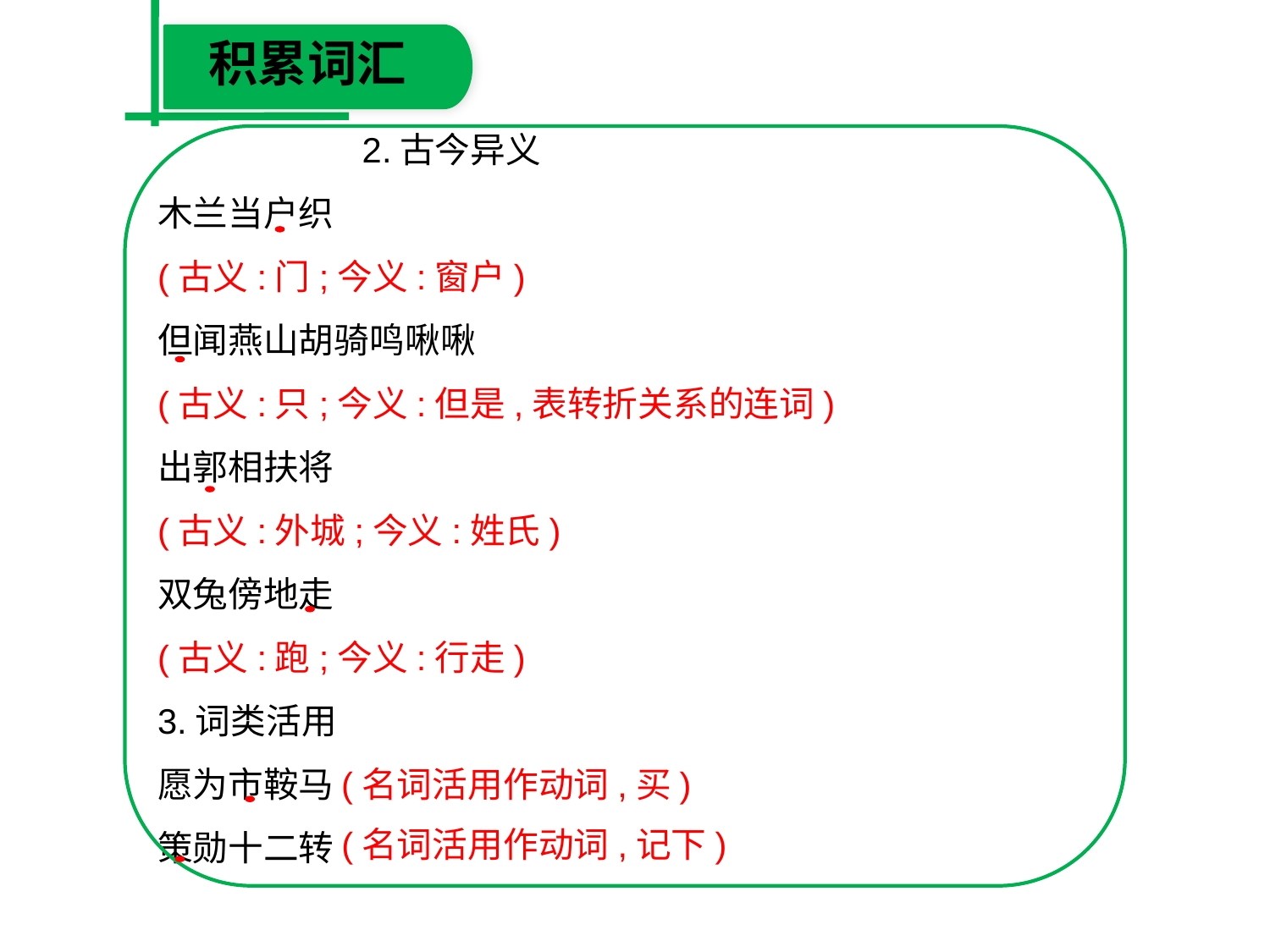

积累词汇
                     2.古今异义
木兰当户织
(古义:门;今义:窗户)
但闻燕山胡骑鸣啾啾
(古义:只;今义:但是,表转折关系的连词)
出郭相扶将
(古义:外城;今义:姓氏)
双兔傍地走
(古义:跑;今义:行走)
3.词类活用
愿为市鞍马
策勋十二转

(名词活用作动词,买)

(名词活用作动词,记下)